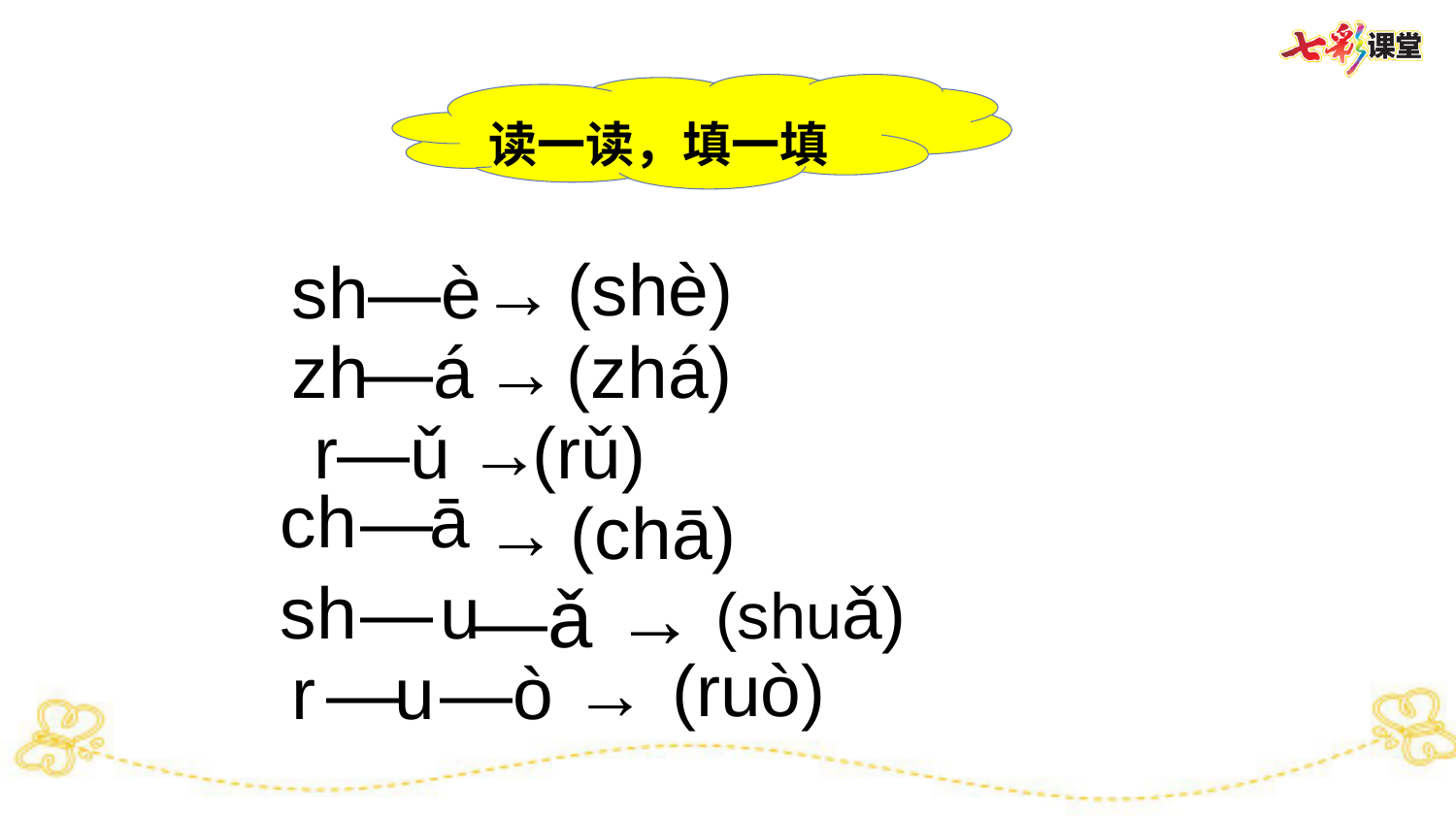

读一读，填一填
(shè)
sh—è→
zh
—á
→
(zhá)
r
—ǔ
→
(rǔ)
ch
—
ā
→
(chā)
sh
—
u
—ǎ →
(shuǎ)
(ruò)
r
—
u
—ò →